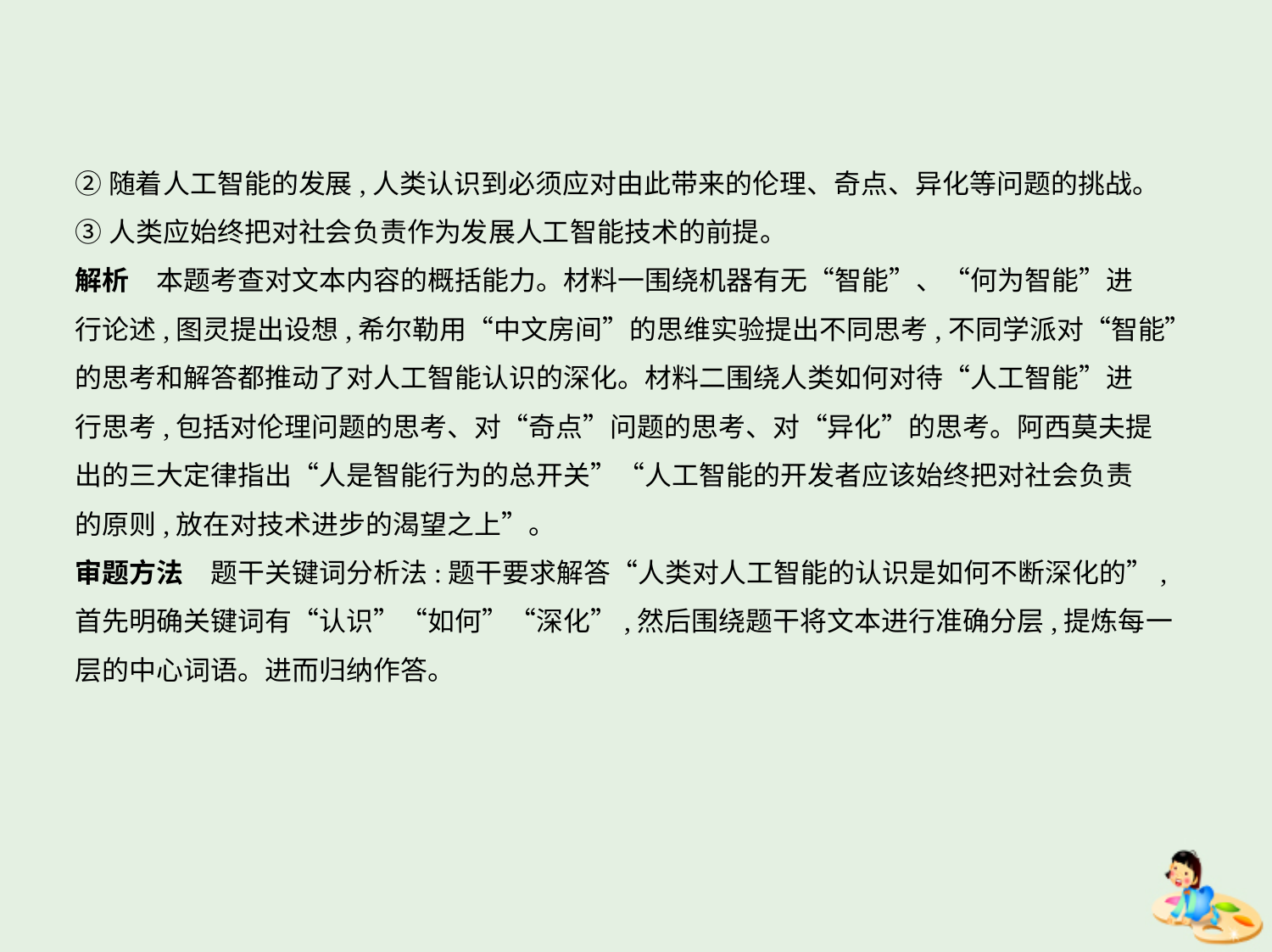

②随着人工智能的发展,人类认识到必须应对由此带来的伦理、奇点、异化等问题的挑战。
③人类应始终把对社会负责作为发展人工智能技术的前提。
解析　本题考查对文本内容的概括能力。材料一围绕机器有无“智能”、“何为智能”进
行论述,图灵提出设想,希尔勒用“中文房间”的思维实验提出不同思考,不同学派对“智能”
的思考和解答都推动了对人工智能认识的深化。材料二围绕人类如何对待“人工智能”进
行思考,包括对伦理问题的思考、对“奇点”问题的思考、对“异化”的思考。阿西莫夫提
出的三大定律指出“人是智能行为的总开关”“人工智能的开发者应该始终把对社会负责
的原则,放在对技术进步的渴望之上”。
审题方法　题干关键词分析法:题干要求解答“人类对人工智能的认识是如何不断深化的”,
首先明确关键词有“认识”“如何”“深化”,然后围绕题干将文本进行准确分层,提炼每一
层的中心词语。进而归纳作答。